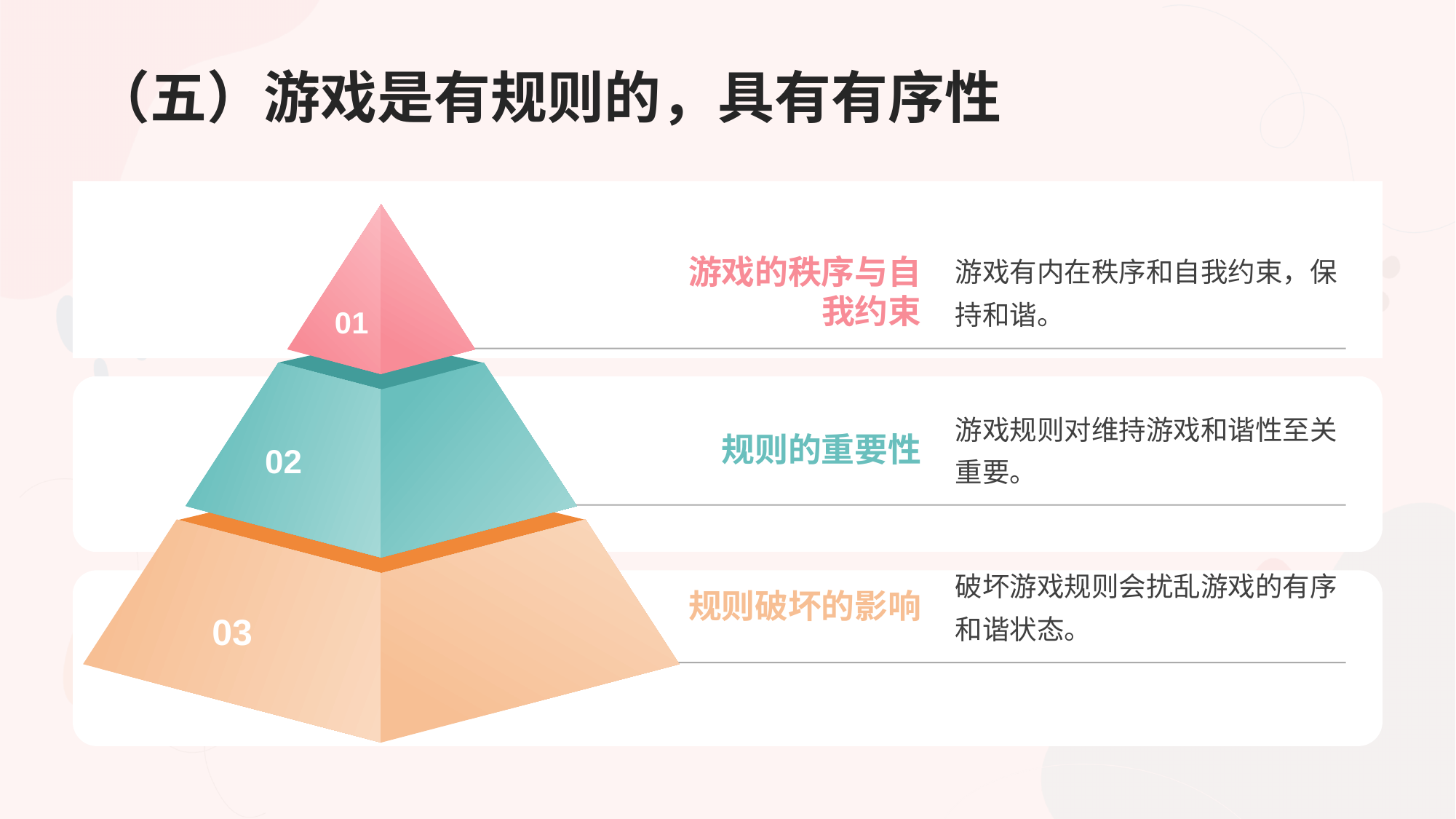

# （五）游戏是有规则的，具有有序性

01

游戏有内在秩序和自我约束，保持和谐。
游戏的秩序与自我约束

02

游戏规则对维持游戏和谐性至关重要。
规则的重要性

03

破坏游戏规则会扰乱游戏的有序和谐状态。
规则破坏的影响